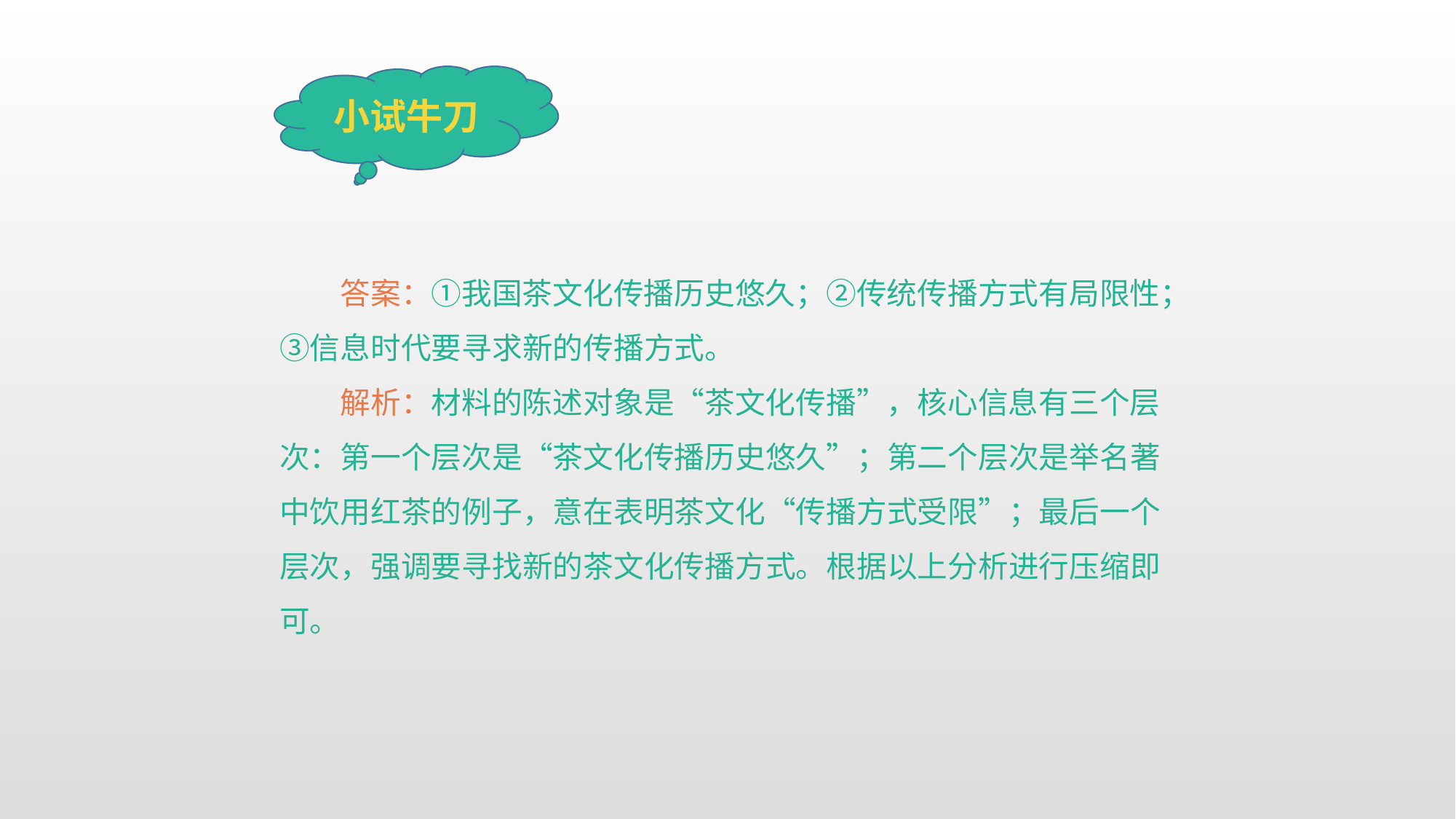

小试牛刀
答案：①我国茶文化传播历史悠久；②传统传播方式有局限性；③信息时代要寻求新的传播方式。
解析：材料的陈述对象是“茶文化传播”，核心信息有三个层次：第一个层次是“茶文化传播历史悠久”；第二个层次是举名著中饮用红茶的例子，意在表明茶文化“传播方式受限”；最后一个层次，强调要寻找新的茶文化传播方式。根据以上分析进行压缩即可。